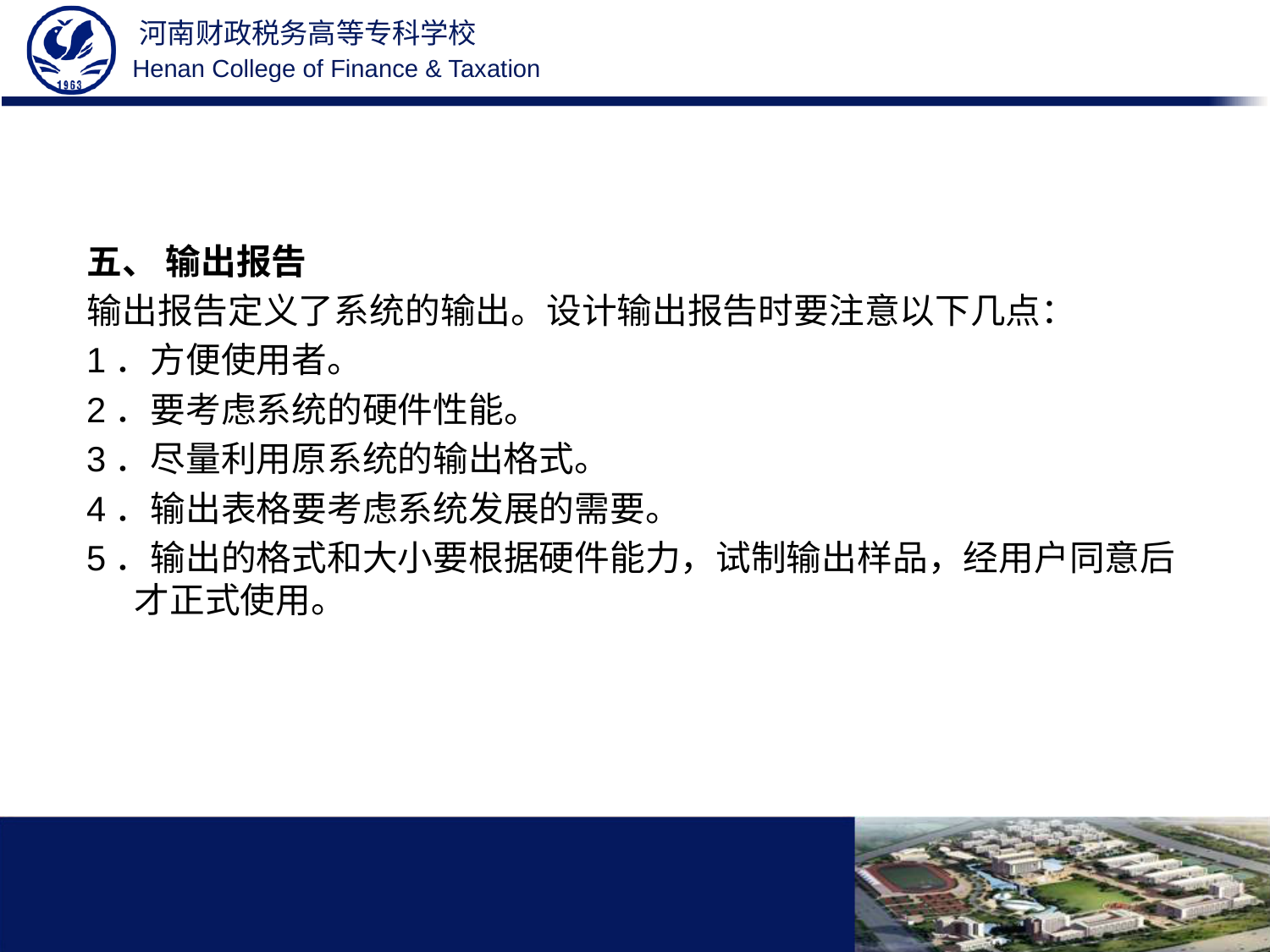

#
五、 输出报告
输出报告定义了系统的输出。设计输出报告时要注意以下几点：
1．方便使用者。
2．要考虑系统的硬件性能。
3．尽量利用原系统的输出格式。
4．输出表格要考虑系统发展的需要。
5．输出的格式和大小要根据硬件能力，试制输出样品，经用户同意后才正式使用。